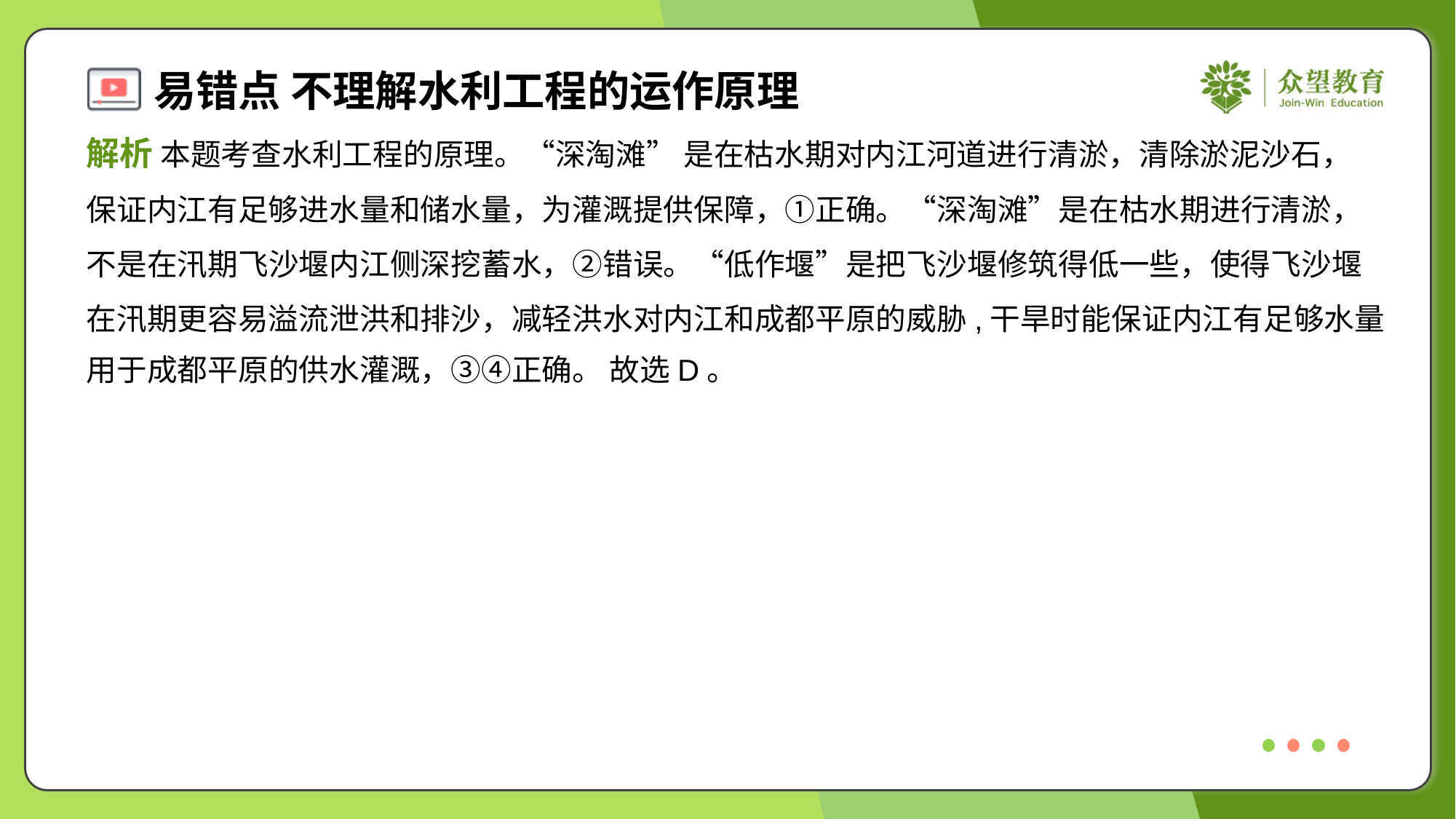

解析 本题考查水利工程的原理。“深淘滩” 是在枯水期对内江河道进行清淤，清除淤泥沙石，
保证内江有足够进水量和储水量，为灌溉提供保障，①正确。“深淘滩”是在枯水期进行清淤，
不是在汛期飞沙堰内江侧深挖蓄水，②错误。“低作堰”是把飞沙堰修筑得低一些，使得飞沙堰
在汛期更容易溢流泄洪和排沙，减轻洪水对内江和成都平原的威胁,干旱时能保证内江有足够水量
用于成都平原的供水灌溉，③④正确。 故选D。